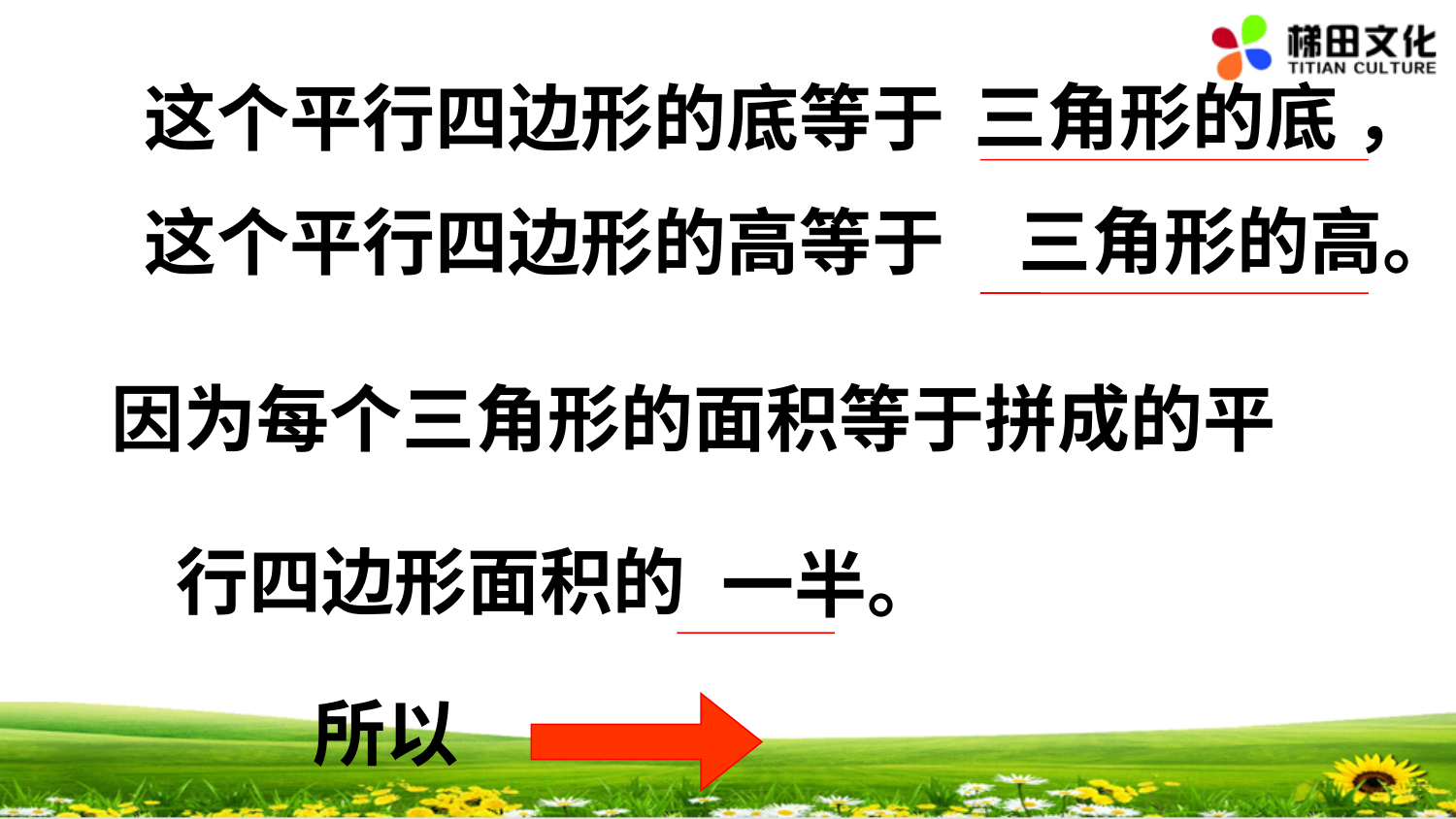

这个平行四边形的底等于
这个平行四边形的高等于

  因为每个三角形的面积等于拼成的平
    行四边形面积的
三角形的底 ，
三角形的高。
  一半。

所以